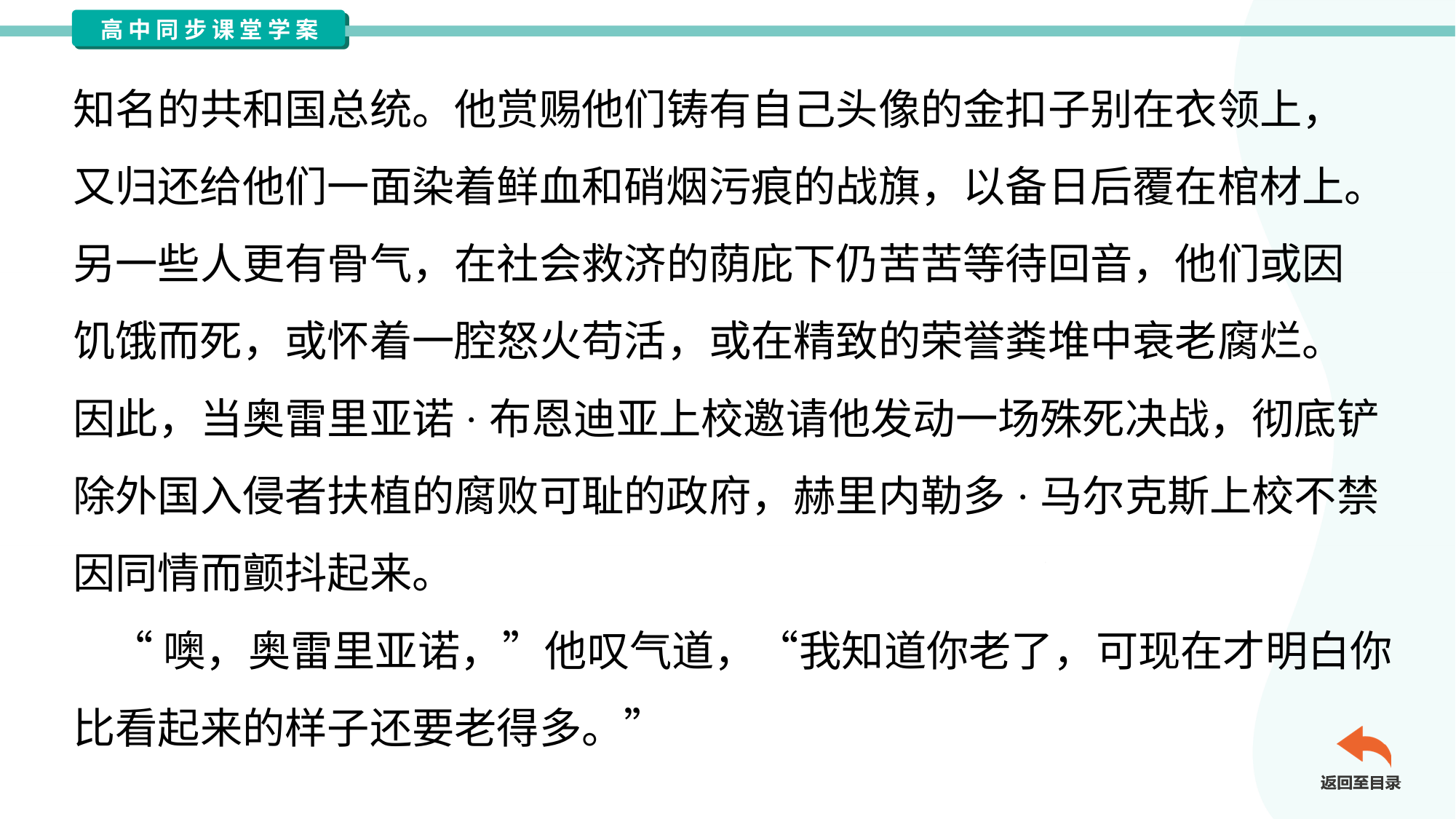

知名的共和国总统。他赏赐他们铸有自己头像的金扣子别在衣领上，
又归还给他们一面染着鲜血和硝烟污痕的战旗，以备日后覆在棺材上。
另一些人更有骨气，在社会救济的荫庇下仍苦苦等待回音，他们或因
饥饿而死，或怀着一腔怒火苟活，或在精致的荣誉粪堆中衰老腐烂。
因此，当奥雷里亚诺·布恩迪亚上校邀请他发动一场殊死决战，彻底铲
除外国入侵者扶植的腐败可耻的政府，赫里内勒多·马尔克斯上校不禁
因同情而颤抖起来。
    “噢，奥雷里亚诺，”他叹气道，“我知道你老了，可现在才明白你
比看起来的样子还要老得多。”